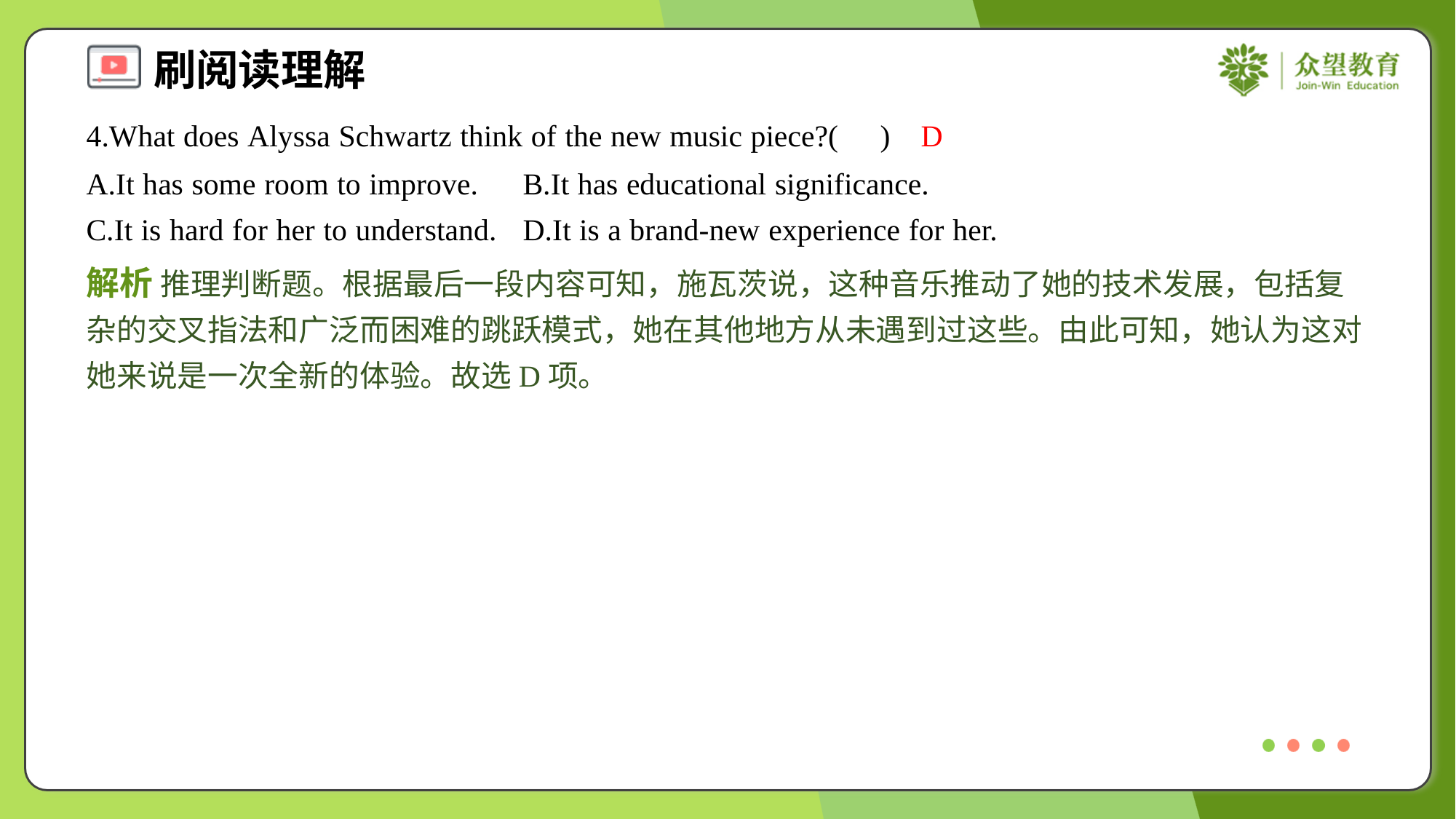

4.What does Alyssa Schwartz think of the new music piece?(     )
D
A.It has some room to improve.	B.It has educational significance.
C.It is hard for her to understand.	D.It is a brand-new experience for her.
解析 推理判断题。根据最后一段内容可知，施瓦茨说，这种音乐推动了她的技术发展，包括复杂的交叉指法和广泛而困难的跳跃模式，她在其他地方从未遇到过这些。由此可知，她认为这对她来说是一次全新的体验。故选D项。